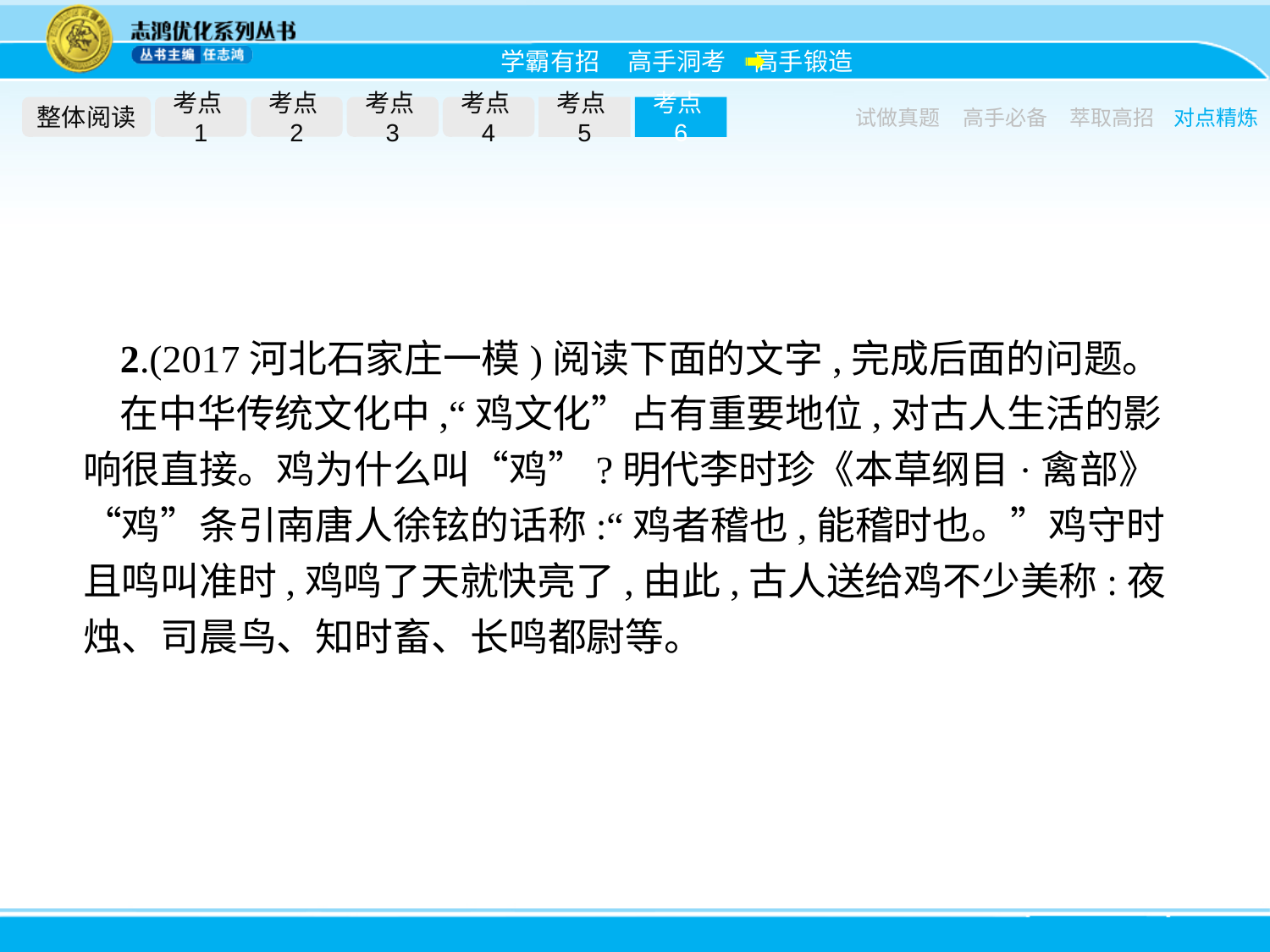

整体阅读
考点1
考点2
考点3
考点4
考点5
考点6
试做真题
高手必备
萃取高招
对点精炼
2.(2017河北石家庄一模)阅读下面的文字,完成后面的问题。
在中华传统文化中,“鸡文化”占有重要地位,对古人生活的影响很直接。鸡为什么叫“鸡”?明代李时珍《本草纲目·禽部》“鸡”条引南唐人徐铉的话称:“鸡者稽也,能稽时也。”鸡守时且鸣叫准时,鸡鸣了天就快亮了,由此,古人送给鸡不少美称:夜烛、司晨鸟、知时畜、长鸣都尉等。